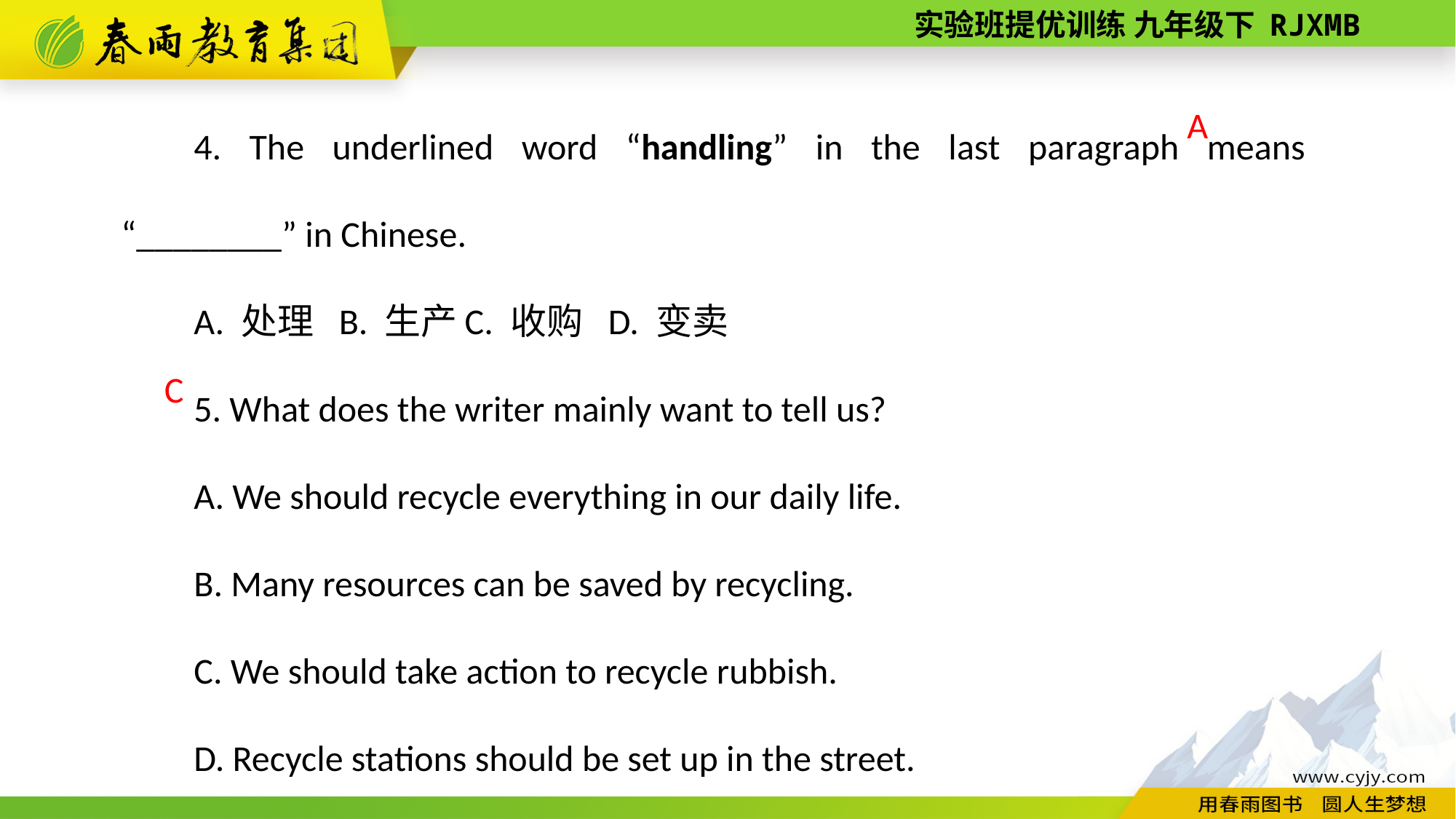

4. The underlined word “handling” in the last paragraph means “________” in Chinese.
A. 处理  B. 生产 C. 收购  D. 变卖
5. What does the writer mainly want to tell us?
A. We should recycle everything in our daily life.
B. Many resources can be saved by recycling.
C. We should take action to recycle rubbish.
D. Recycle stations should be set up in the street.
A
C